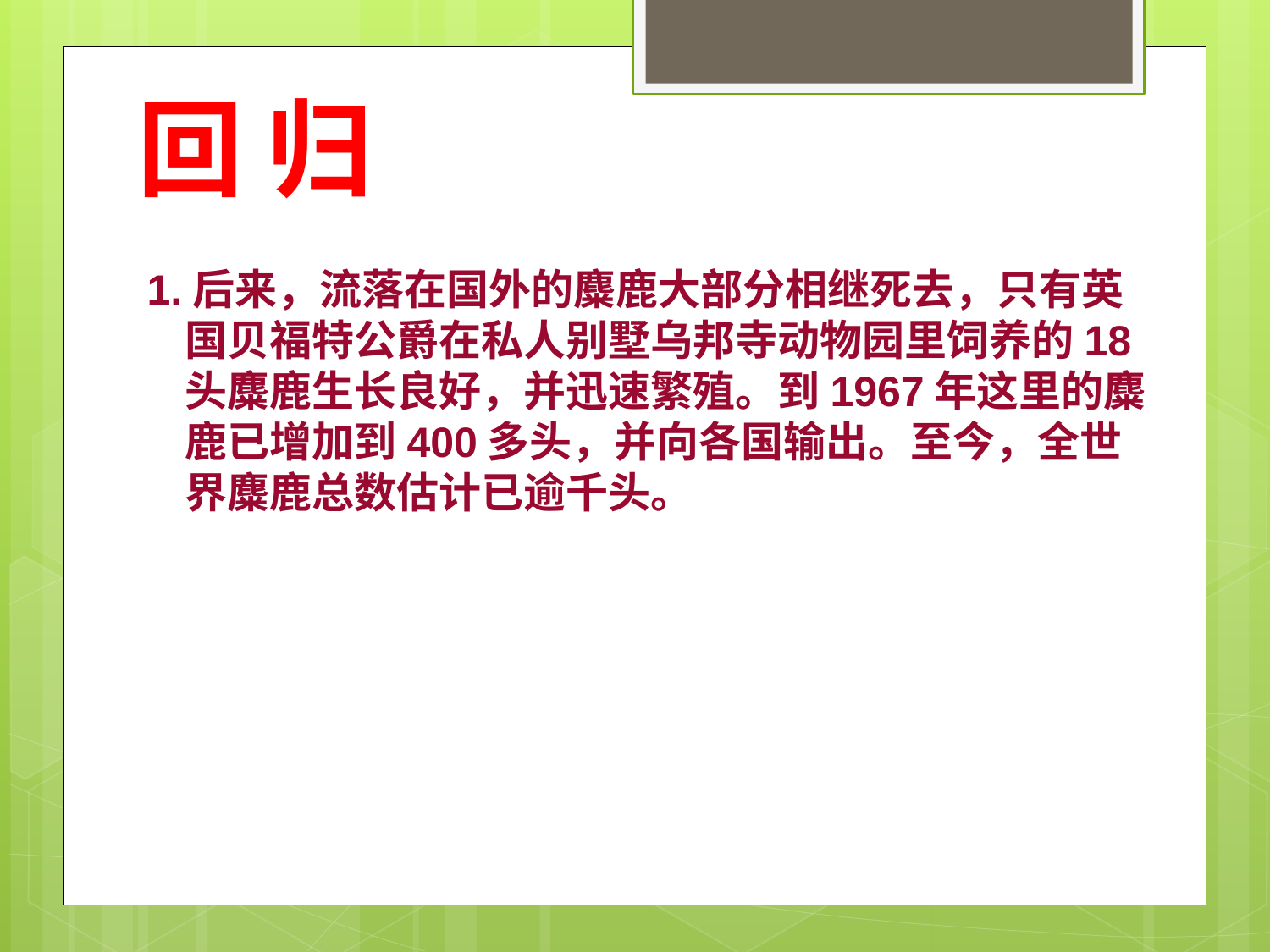

回 归
1.后来，流落在国外的麋鹿大部分相继死去，只有英国贝福特公爵在私人别墅乌邦寺动物园里饲养的18头麋鹿生长良好，并迅速繁殖。到1967年这里的麋鹿已增加到400多头，并向各国输出。至今，全世界麋鹿总数估计已逾千头。